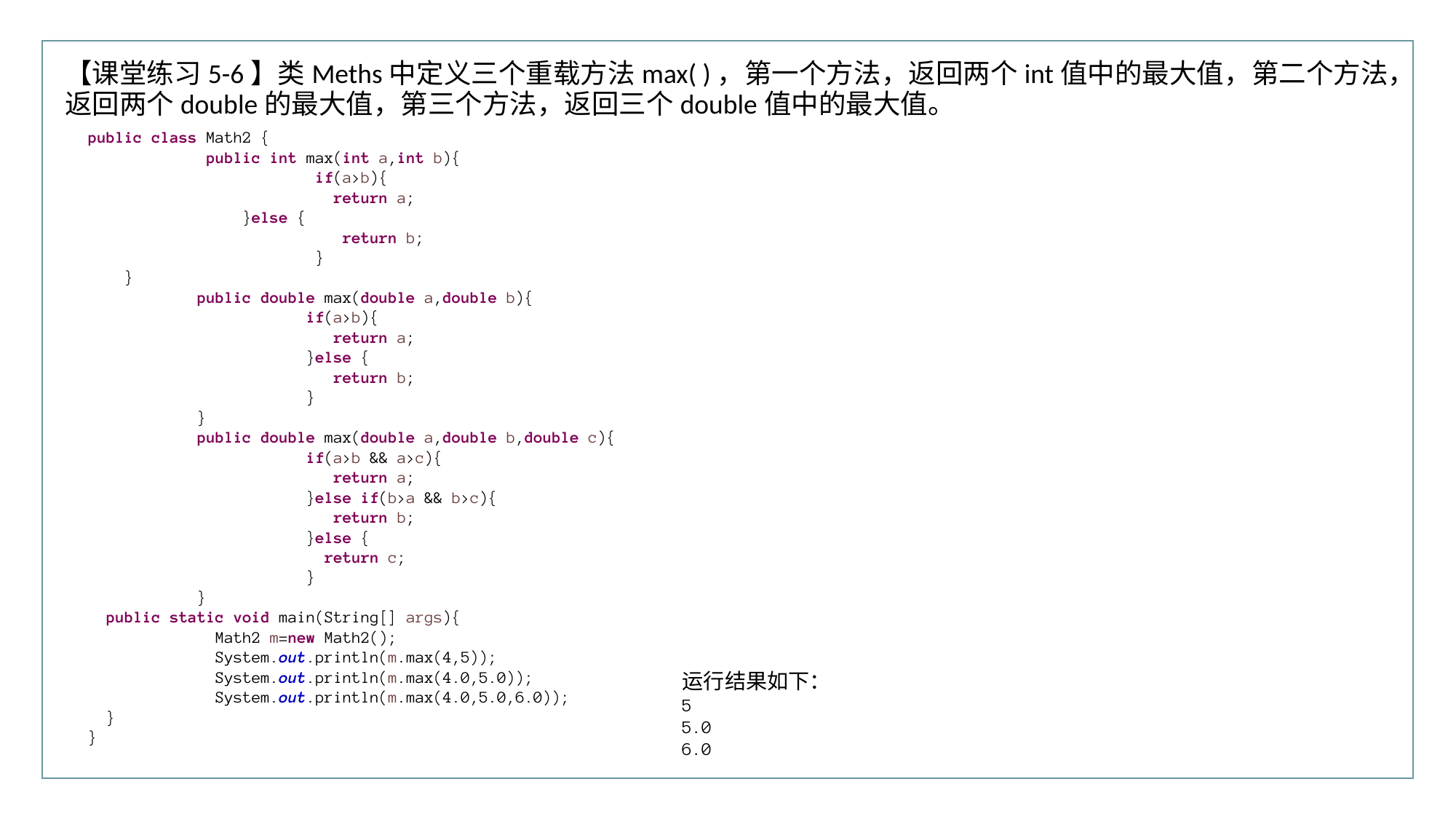

行业PPT模板http://www.XX.com/hangye/

【课堂练习5-6】类Meths中定义三个重载方法max( )，第一个方法，返回两个int值中的最大值，第二个方法，返回两个double的最大值，第三个方法，返回三个double值中的最大值。
public class Math2 {
	 public int max(int a,int b){
		 if(a>b){
		   return a;
	     }else {
		    return b;
		 }
    }
	public double max(double a,double b){
		if(a>b){
		   return a;
		}else {
		   return b;
		}
	}
	public double max(double a,double b,double c){
		if(a>b && a>c){
		   return a;
		}else if(b>a && b>c){
		   return b;
		}else {
		  return c;
		}
	}
  public static void main(String[] args){
	  Math2 m=new Math2();
	  System.out.println(m.max(4,5));
	  System.out.println(m.max(4.0,5.0));
	  System.out.println(m.max(4.0,5.0,6.0));
  }
}
运行结果如下：
5
5.0
6.0